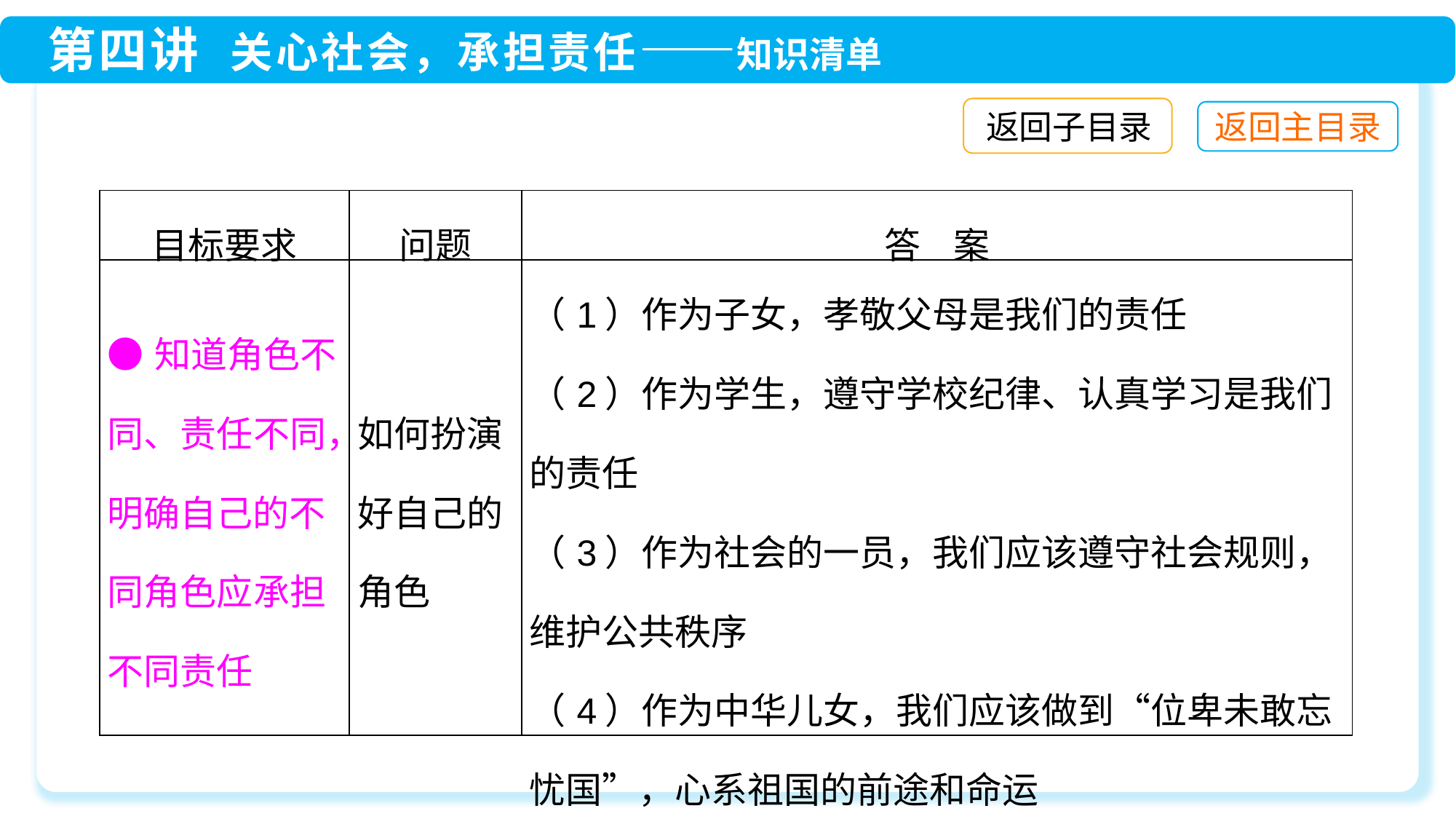

返回子目录
| 目标要求 | 问题 | 答 案 |
| --- | --- | --- |
| ●知道角色不同、责任不同，明确自己的不同角色应承担不同责任 | 如何扮演好自己的角色 | （1）作为子女，孝敬父母是我们的责任 （2）作为学生，遵守学校纪律、认真学习是我们的责任 （3）作为社会的一员，我们应该遵守社会规则，维护公共秩序 （4）作为中华儿女，我们应该做到“位卑未敢忘忧国”，心系祖国的前途和命运 |